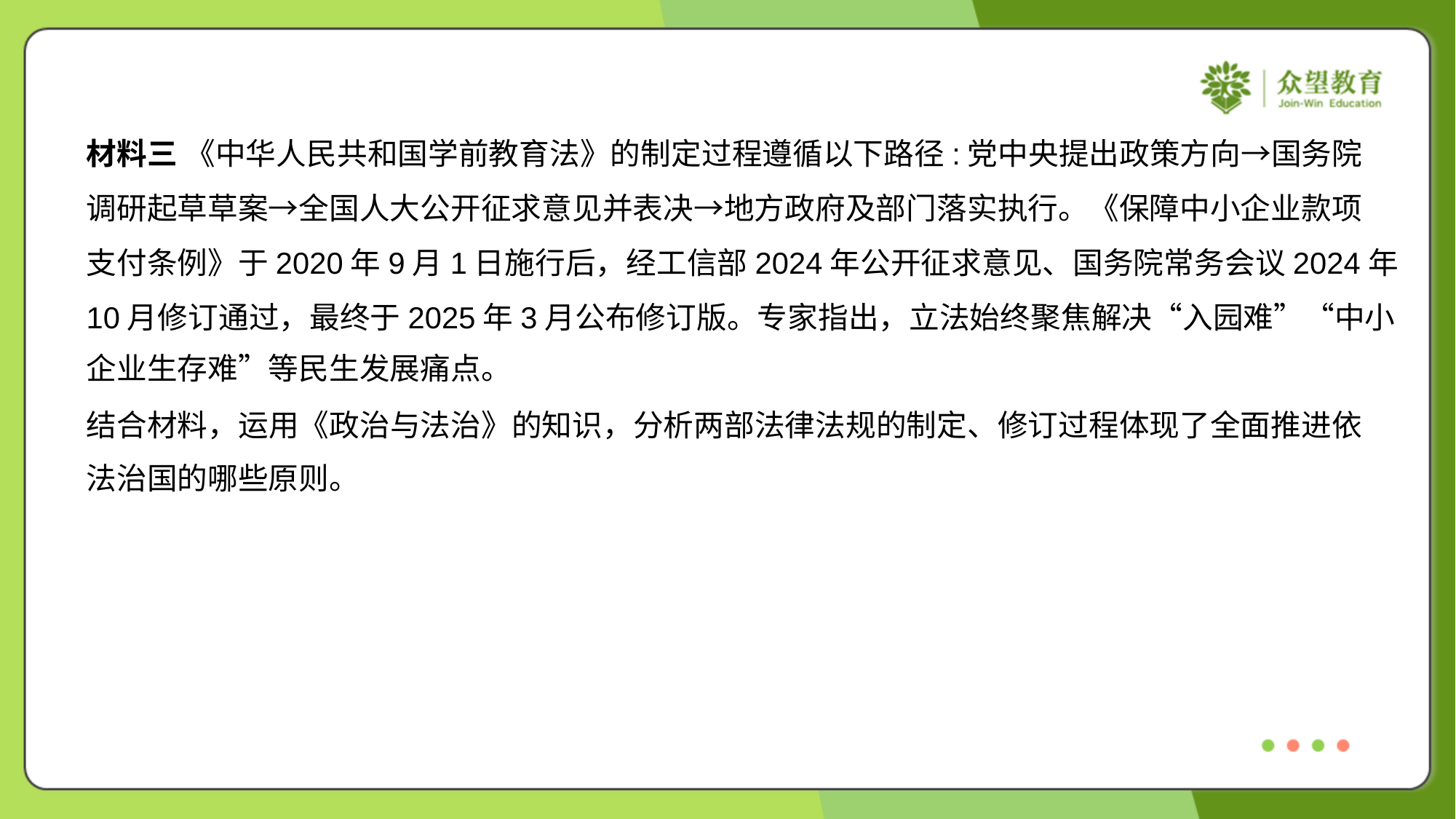

材料三 《中华人民共和国学前教育法》的制定过程遵循以下路径:党中央提出政策方向→国务院
调研起草草案→全国人大公开征求意见并表决→地方政府及部门落实执行。《保障中小企业款项
支付条例》于2020年9月1日施行后，经工信部2024年公开征求意见、国务院常务会议2024年
10月修订通过，最终于2025年3月公布修订版。专家指出，立法始终聚焦解决“入园难”“中小
企业生存难”等民生发展痛点。
结合材料，运用《政治与法治》的知识，分析两部法律法规的制定、修订过程体现了全面推进依
法治国的哪些原则。